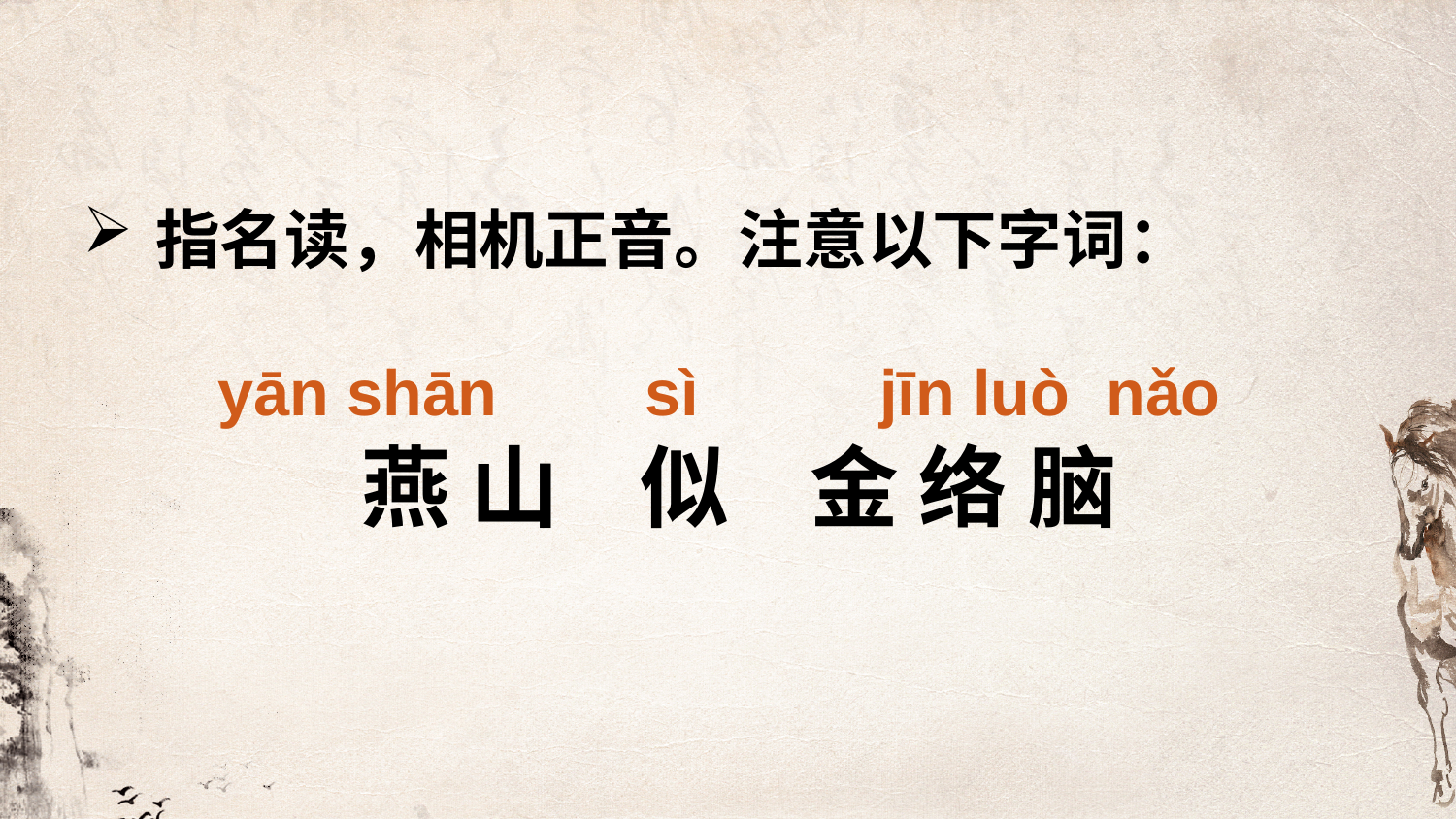

指名读，相机正音。注意以下字词：
yān shān
sì
jīn luò  nǎo
燕 山    似    金 络 脑